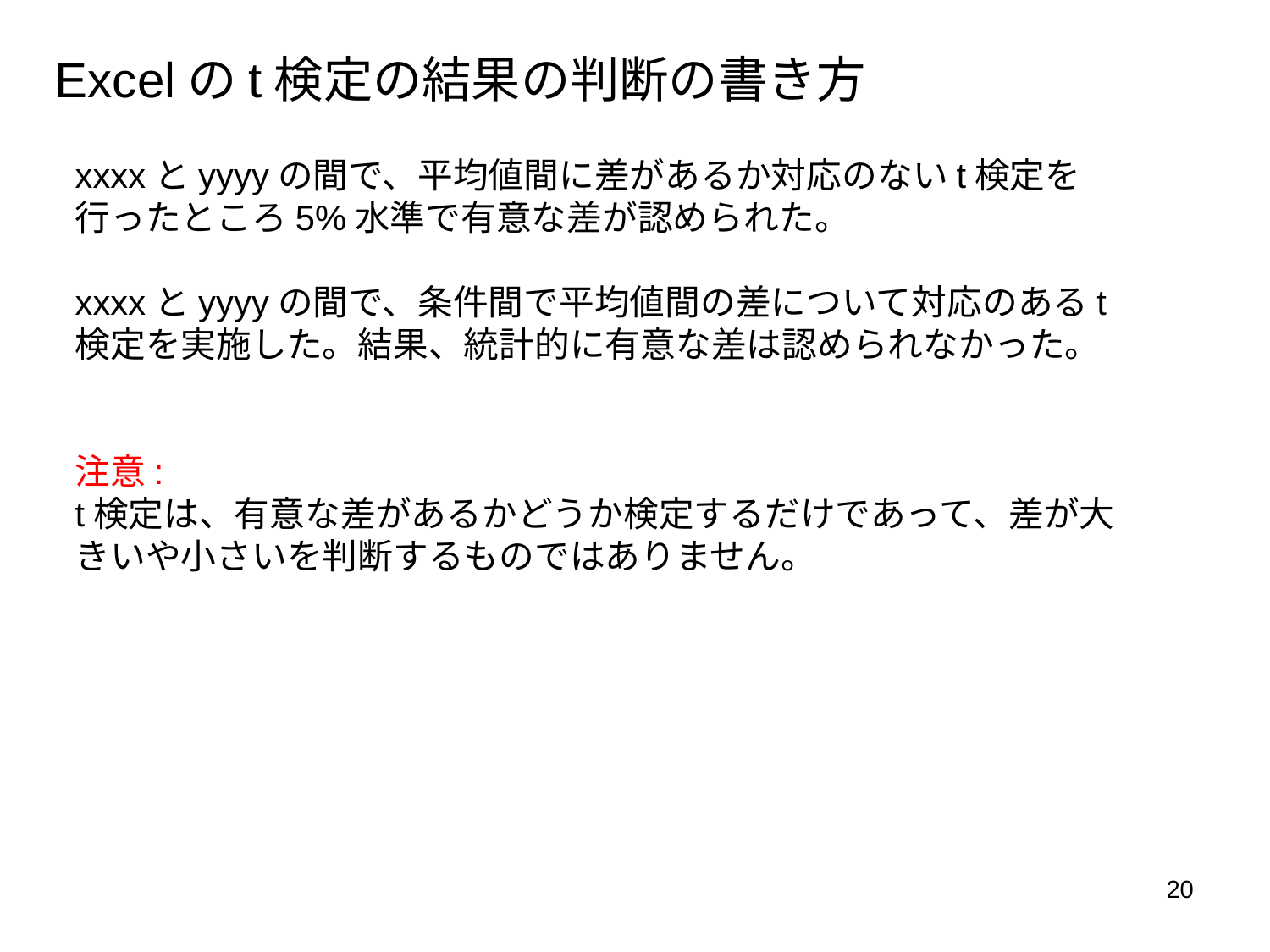

Excelのt検定の結果の判断の書き方
xxxxとyyyyの間で、平均値間に差があるか対応のないt検定を行ったところ5%水準で有意な差が認められた。

xxxxとyyyyの間で、条件間で平均値間の差について対応のあるt検定を実施した。結果、統計的に有意な差は認められなかった。

注意:
t検定は、有意な差があるかどうか検定するだけであって、差が大きいや小さいを判断するものではありません。

20